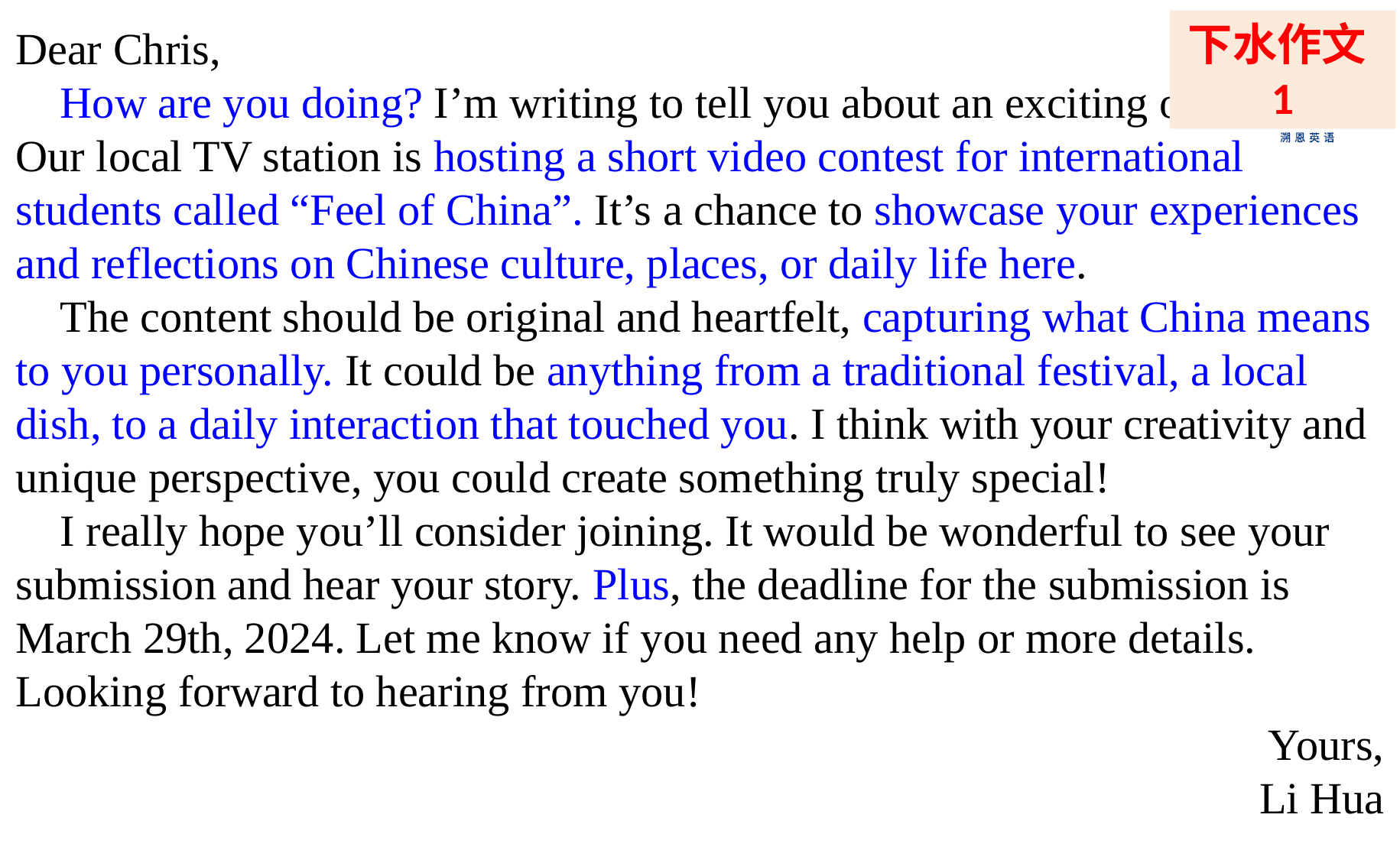

下水作文1
Dear Chris,
    How are you doing? I’m writing to tell you about an exciting opportunity. Our local TV station is hosting a short video contest for international students called “Feel of China”. It’s a chance to showcase your experiences and reflections on Chinese culture, places, or daily life here.
    The content should be original and heartfelt, capturing what China means to you personally. It could be anything from a traditional festival, a local dish, to a daily interaction that touched you. I think with your creativity and unique perspective, you could create something truly special!
    I really hope you’ll consider joining. It would be wonderful to see your submission and hear your story. Plus, the deadline for the submission is March 29th, 2024. Let me know if you need any help or more details.  Looking forward to hearing from you!
Yours,
Li Hua